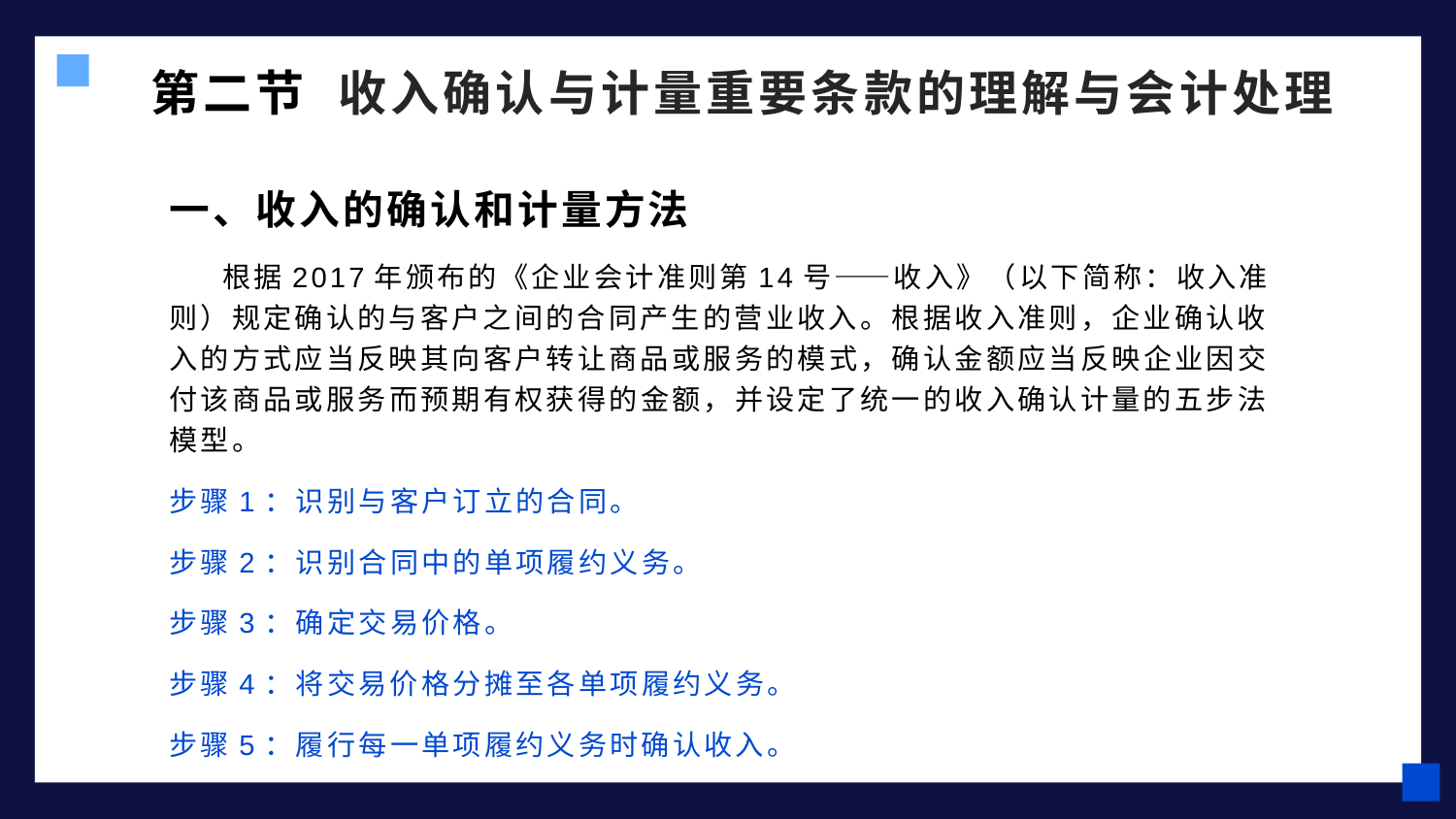

# 第二节  收入确认与计量重要条款的理解与会计处理
一、收入的确认和计量方法
     根据2017年颁布的《企业会计准则第14号——收入》（以下简称：收入准则）规定确认的与客户之间的合同产生的营业收入。根据收入准则，企业确认收入的方式应当反映其向客户转让商品或服务的模式，确认金额应当反映企业因交付该商品或服务而预期有权获得的金额，并设定了统一的收入确认计量的五步法模型。
步骤1：识别与客户订立的合同。
步骤2：识别合同中的单项履约义务。
步骤3：确定交易价格。
步骤4：将交易价格分摊至各单项履约义务。
步骤5：履行每一单项履约义务时确认收入。